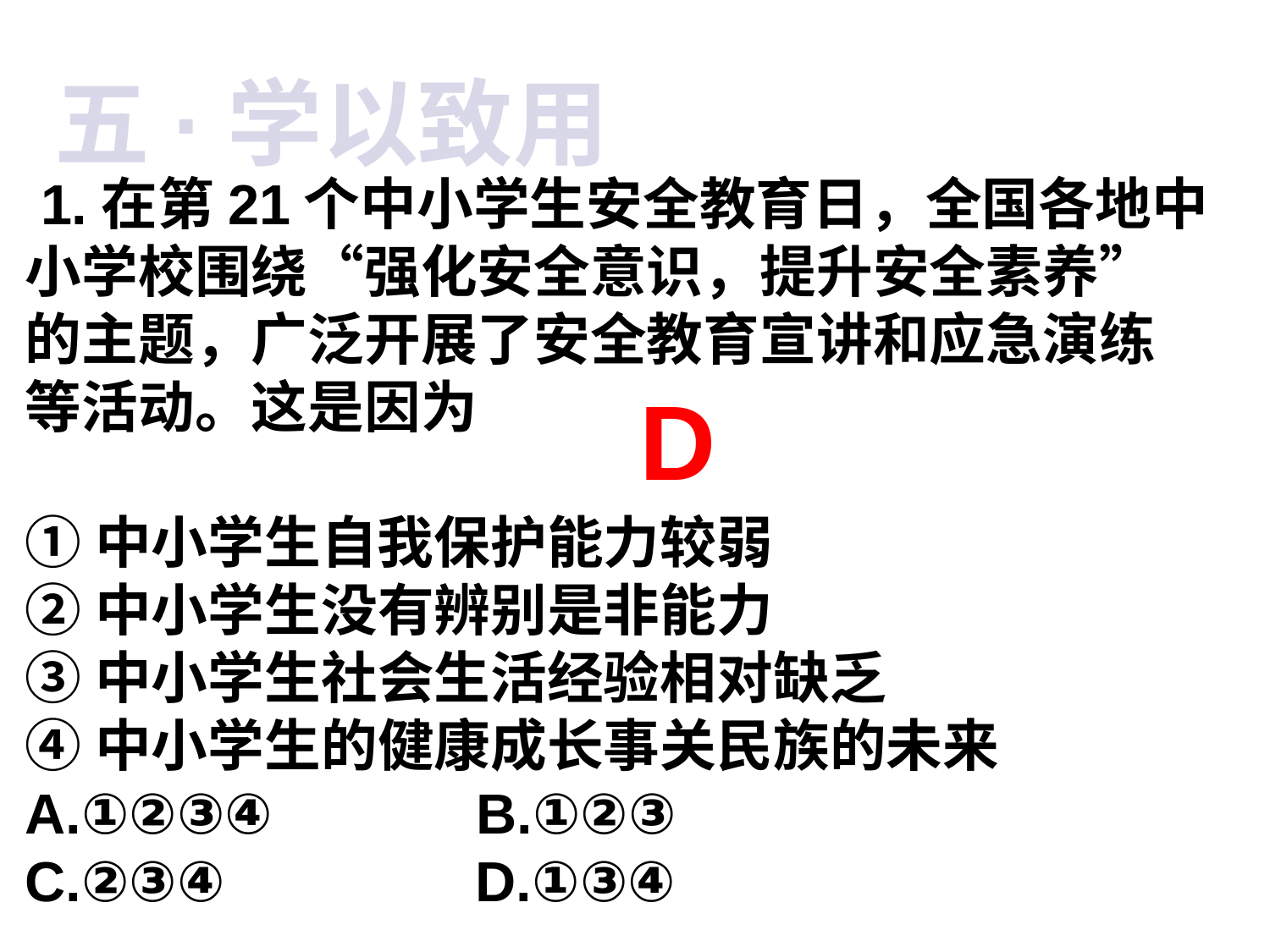

五·学以致用
 1.在第21个中小学生安全教育日，全国各地中小学校围绕“强化安全意识，提升安全素养”的主题，广泛开展了安全教育宣讲和应急演练等活动。这是因为
①中小学生自我保护能力较弱
②中小学生没有辨别是非能力
③中小学生社会生活经验相对缺乏
④中小学生的健康成长事关民族的未来
A.①②③④             B.①②③
C.②③④                D.①③④
D